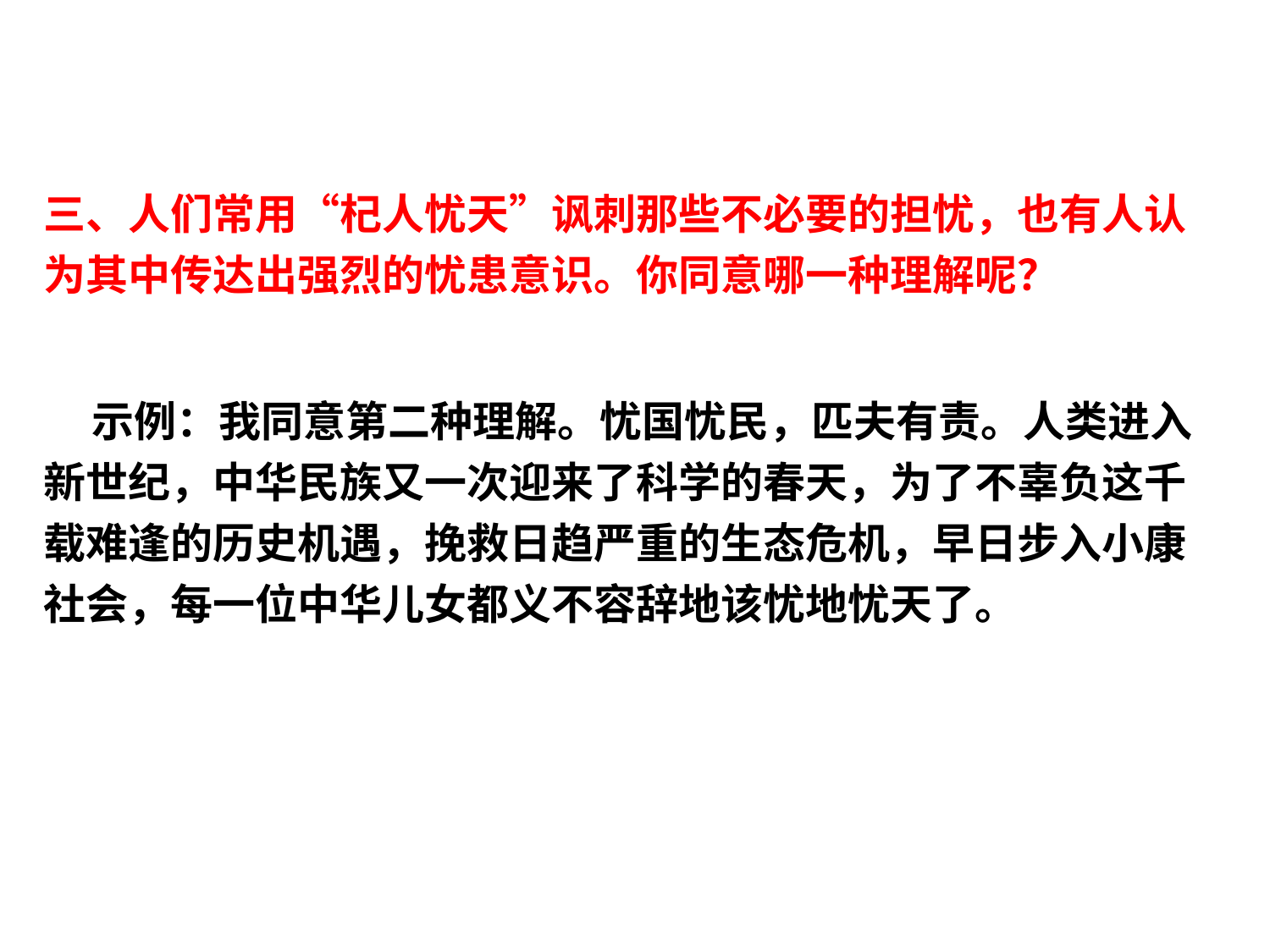

三、人们常用“杞人忧天”讽刺那些不必要的担忧，也有人认为其中传达出强烈的忧患意识。你同意哪一种理解呢？
    示例：我同意第二种理解。忧国忧民，匹夫有责。人类进入新世纪，中华民族又一次迎来了科学的春天，为了不辜负这千载难逢的历史机遇，挽救日趋严重的生态危机，早日步入小康社会，每一位中华儿女都义不容辞地该忧地忧天了。